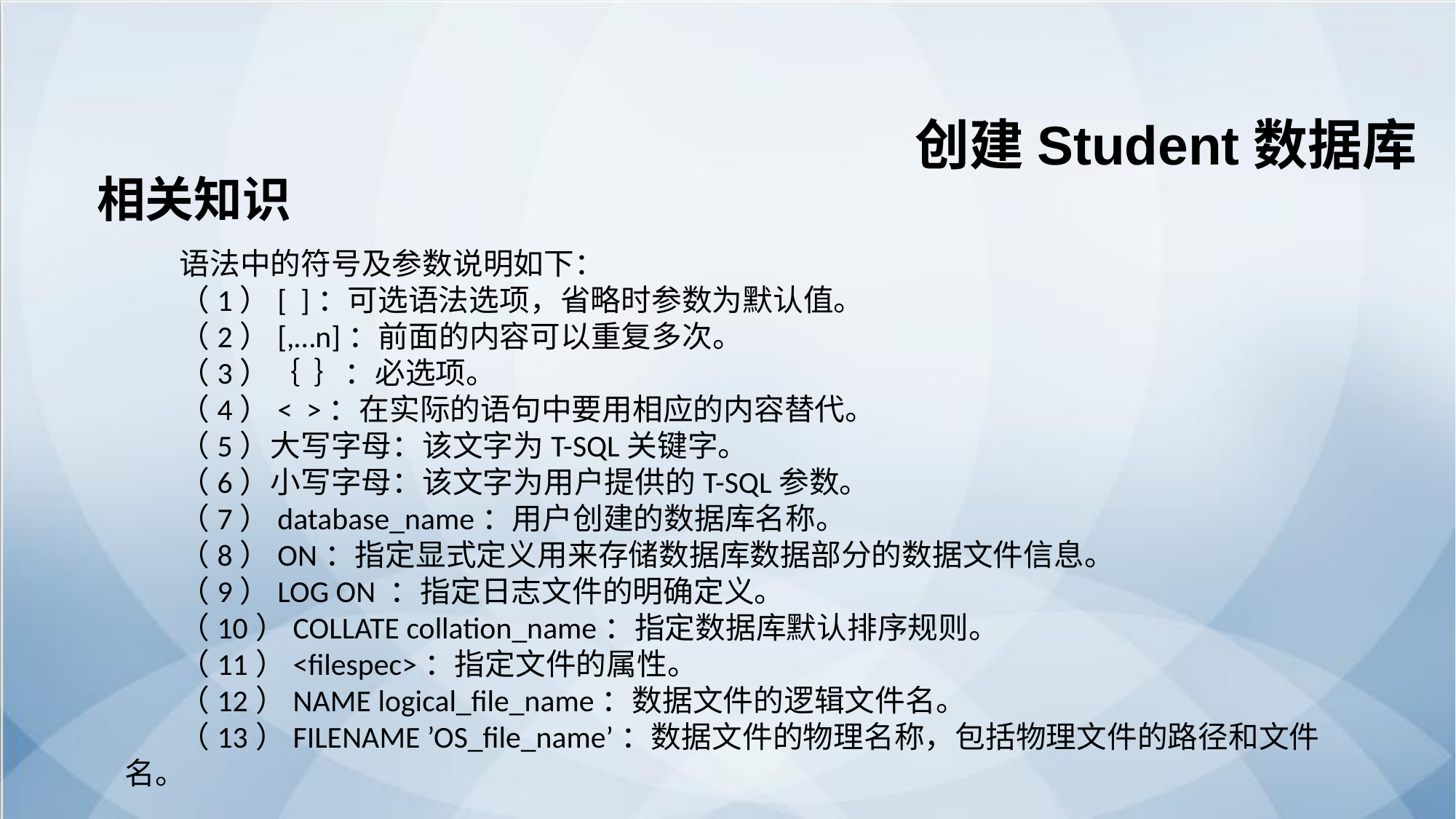

创建Student数据库
相关知识
语法中的符号及参数说明如下：
（1）[  ]：可选语法选项，省略时参数为默认值。
（2）[,…n]：前面的内容可以重复多次。
（3）｛  ｝：必选项。
（4）<  >：在实际的语句中要用相应的内容替代。
（5）大写字母：该文字为T-SQL关键字。
（6）小写字母：该文字为用户提供的T-SQL参数。
（7）database_name：用户创建的数据库名称。
（8）ON：指定显式定义用来存储数据库数据部分的数据文件信息。
（9）LOG ON ：指定日志文件的明确定义。
（10）COLLATE collation_name：指定数据库默认排序规则。
（11）<filespec>：指定文件的属性。
（12）NAME logical_file_name：数据文件的逻辑文件名。
（13）FILENAME ’OS_file_name’：数据文件的物理名称，包括物理文件的路径和文件名。